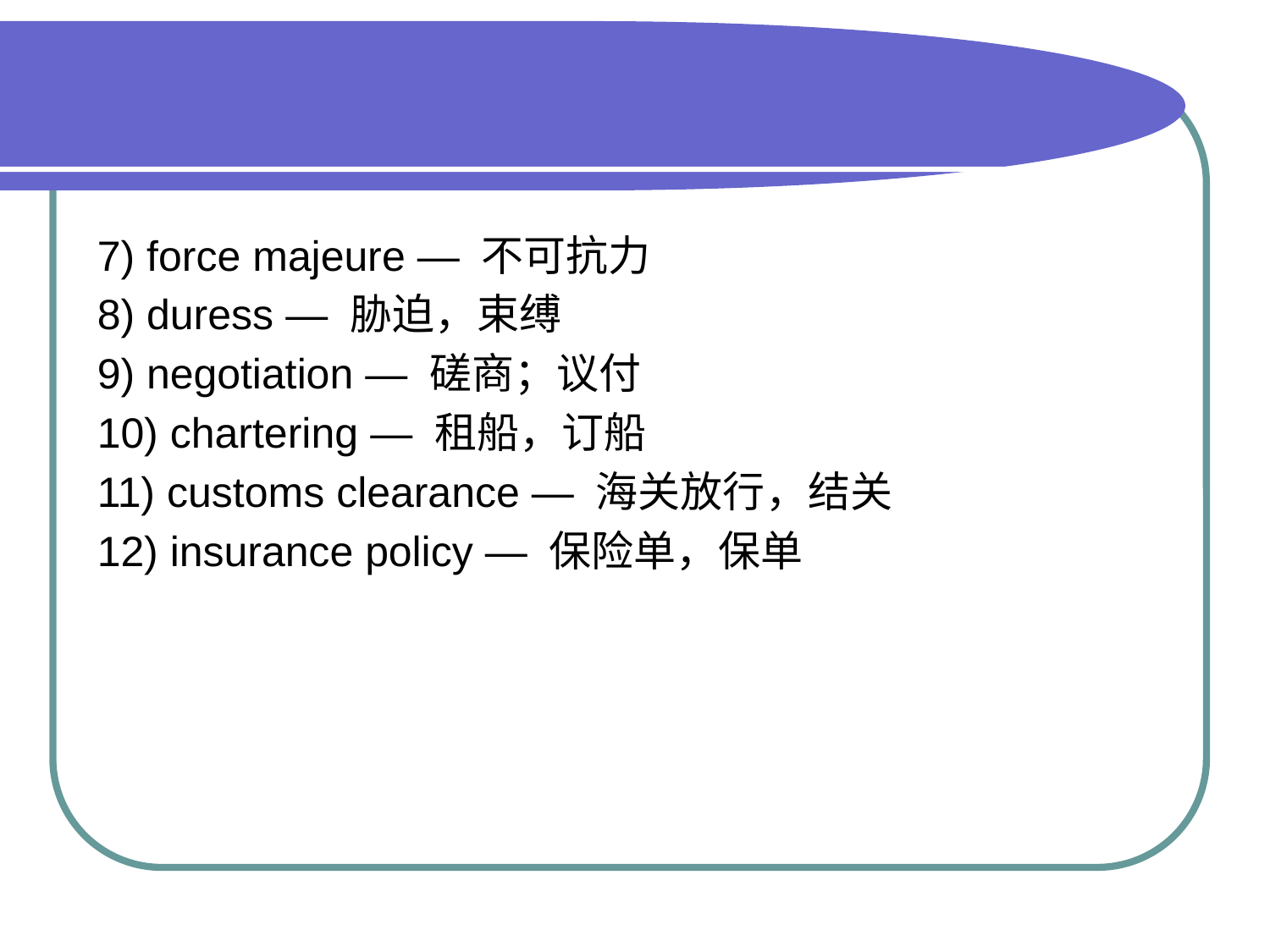

#
7) force majeure — 不可抗力
8) duress — 胁迫，束缚
9) negotiation — 磋商；议付
10) chartering — 租船，订船
11) customs clearance — 海关放行，结关
12) insurance policy — 保险单，保单